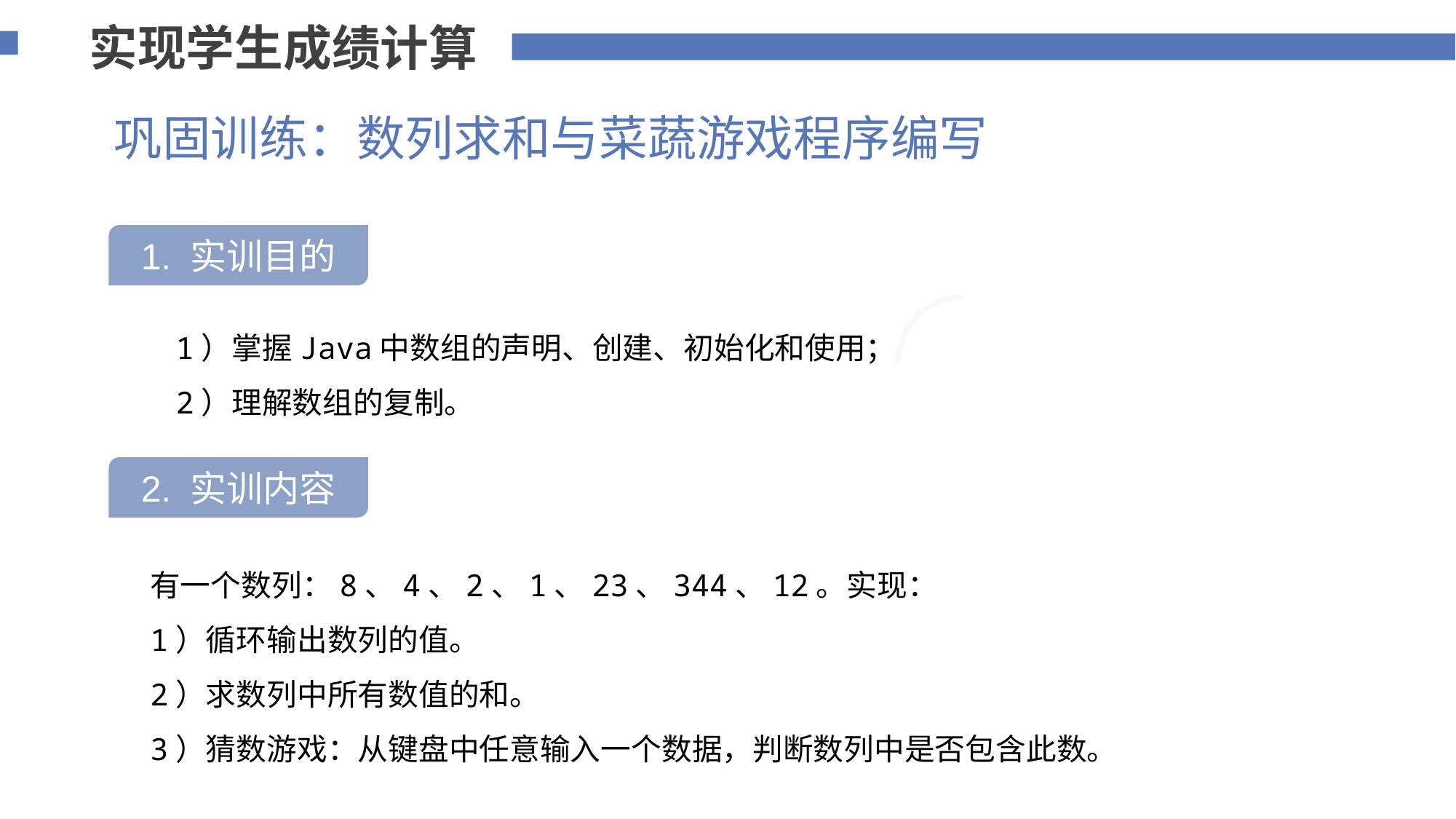

实现学生成绩计算

巩固训练：数列求和与菜蔬游戏程序编写
1. 实训目的

75%
    1）掌握Java中数组的声明、创建、初始化和使用；
    2）理解数组的复制。
2. 实训内容
有一个数列：8、4、2、1、23、344、12。实现：
1）循环输出数列的值。
2）求数列中所有数值的和。
3）猜数游戏：从键盘中任意输入一个数据，判断数列中是否包含此数。